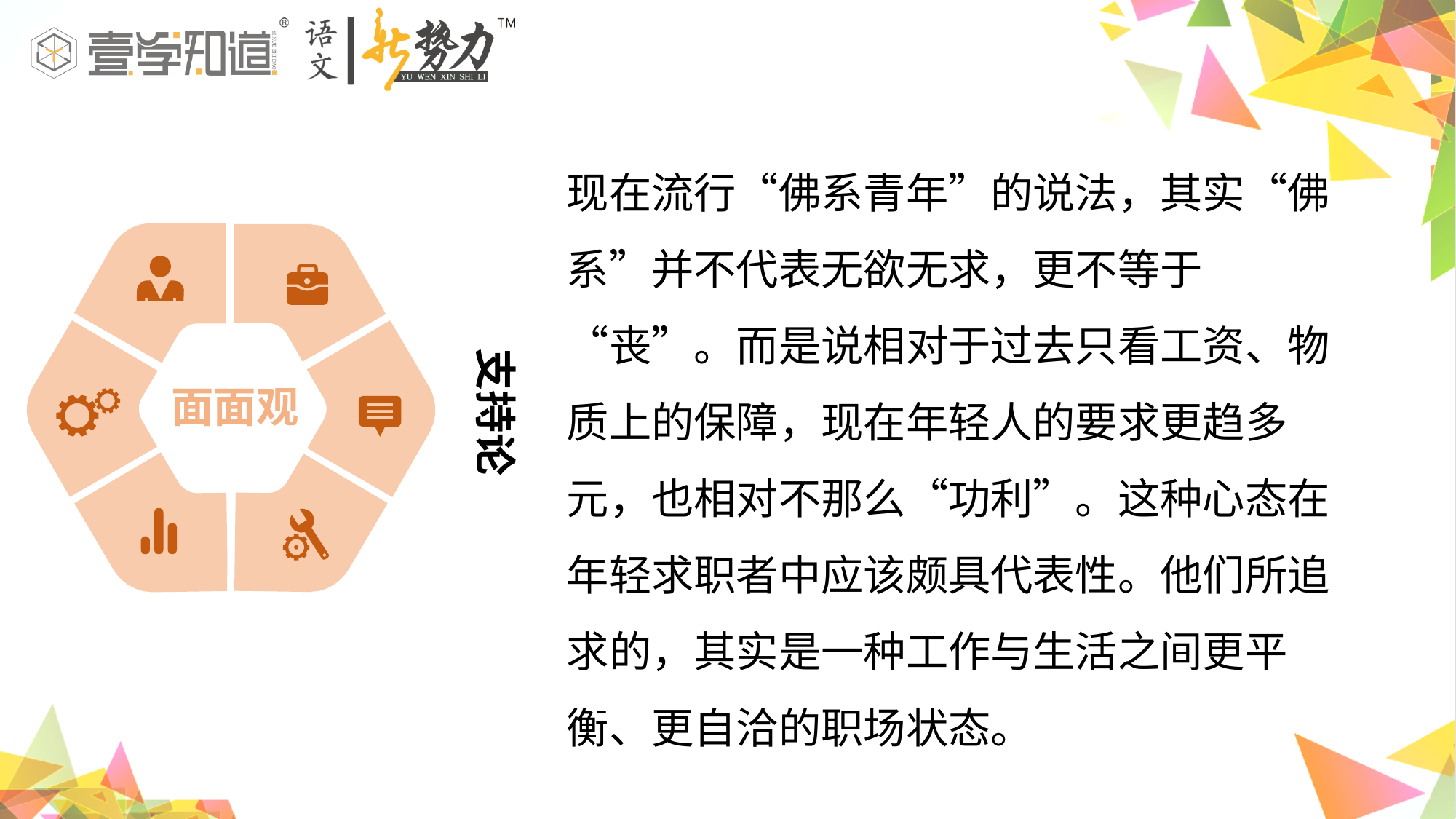

现在流行“佛系青年”的说法，其实“佛系”并不代表无欲无求，更不等于“丧”。而是说相对于过去只看工资、物质上的保障，现在年轻人的要求更趋多元，也相对不那么“功利”。这种心态在年轻求职者中应该颇具代表性。他们所追求的，其实是一种工作与生活之间更平衡、更自洽的职场状态。

面面观

支持论